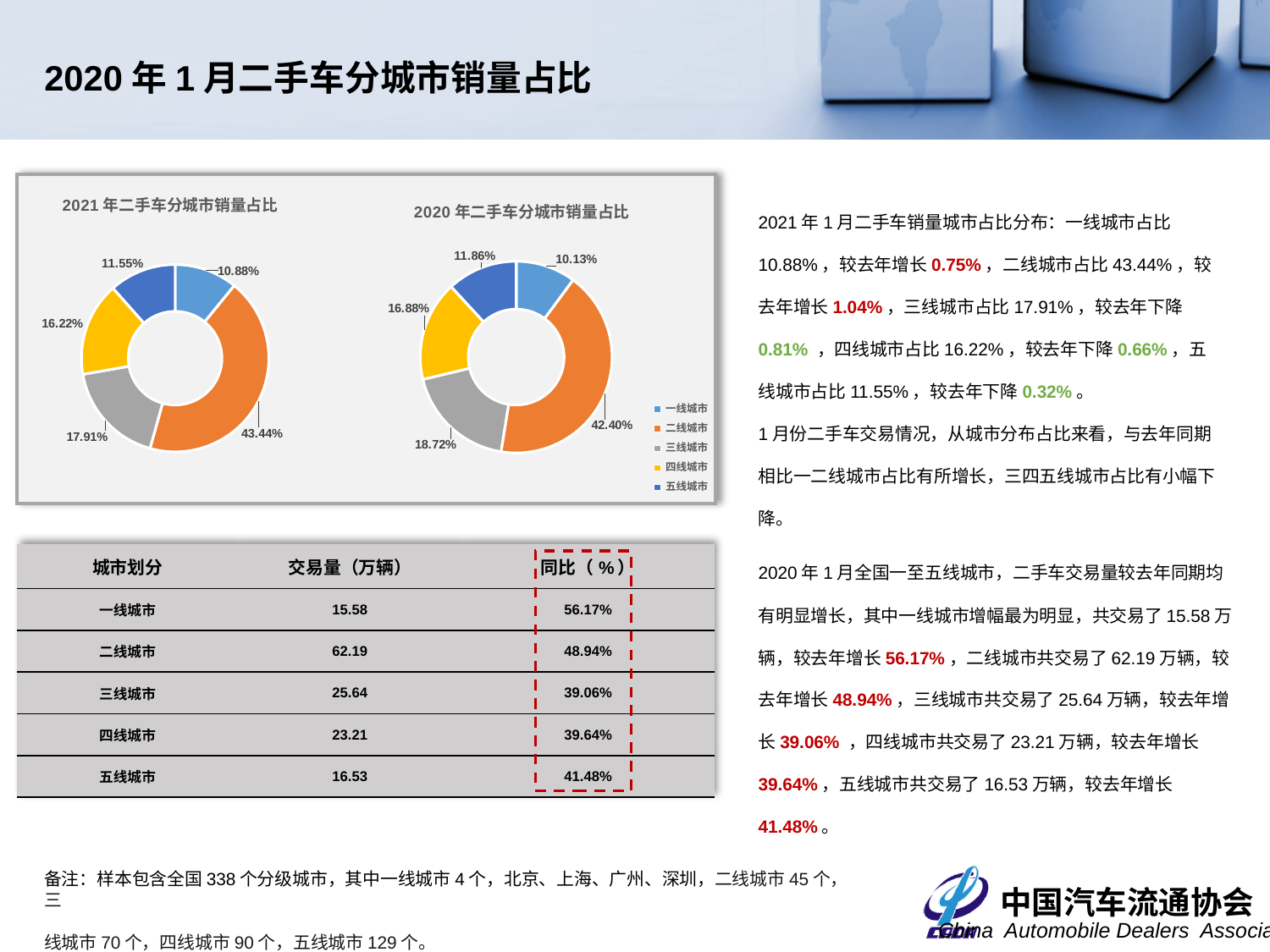

2020年1月二手车分城市销量占比

2021年1月二手车销量城市占比分布：一线城市占比10.88%，较去年增长0.75%，二线城市占比43.44%，较去年增长1.04%，三线城市占比17.91%，较去年下降0.81% ，四线城市占比16.22%，较去年下降0.66%，五线城市占比11.55%，较去年下降0.32%。
1月份二手车交易情况，从城市分布占比来看，与去年同期相比一二线城市占比有所增长，三四五线城市占比有小幅下降。

### Chart: 2021年二手车分城市销量占比

| Category |  |
|---|---|
| 一线城市 | 0.10882330341238518 |
| 二线城市 | 0.4344444832524187 |
| 三线城市 | 0.1790946875764032 |
| 四线城市 | 0.1621661835073871 |
| 五线城市 | 0.11547134225140582 |

### Chart: 2020年二手车分城市销量占比

| Category |  |
|---|---|
| 一线城市 | 0.10129216021771249 |
| 二线城市 | 0.424026564173906 |
| 三线城市 | 0.1872215762831481 |
| 四线城市 | 0.1688124819122956 |
| 五线城市 | 0.11864721741293785 |
2020年1月全国一至五线城市，二手车交易量较去年同期均有明显增长，其中一线城市增幅最为明显，共交易了15.58万辆，较去年增长56.17%，二线城市共交易了62.19万辆，较去年增长48.94%，三线城市共交易了25.64万辆，较去年增长39.06% ，四线城市共交易了23.21万辆，较去年增长39.64%，五线城市共交易了16.53万辆，较去年增长41.48%。
| 城市划分 | 交易量（万辆） | 同比（%） |
| --- | --- | --- |
| 一线城市 | 15.58 | 56.17% |
| 二线城市 | 62.19 | 48.94% |
| 三线城市 | 25.64 | 39.06% |
| 四线城市 | 23.21 | 39.64% |
| 五线城市 | 16.53 | 41.48% |

备注：样本包含全国338个分级城市，其中一线城市4个，北京、上海、广州、深圳，二线城市45个，三

线城市70个，四线城市90个，五线城市129个。